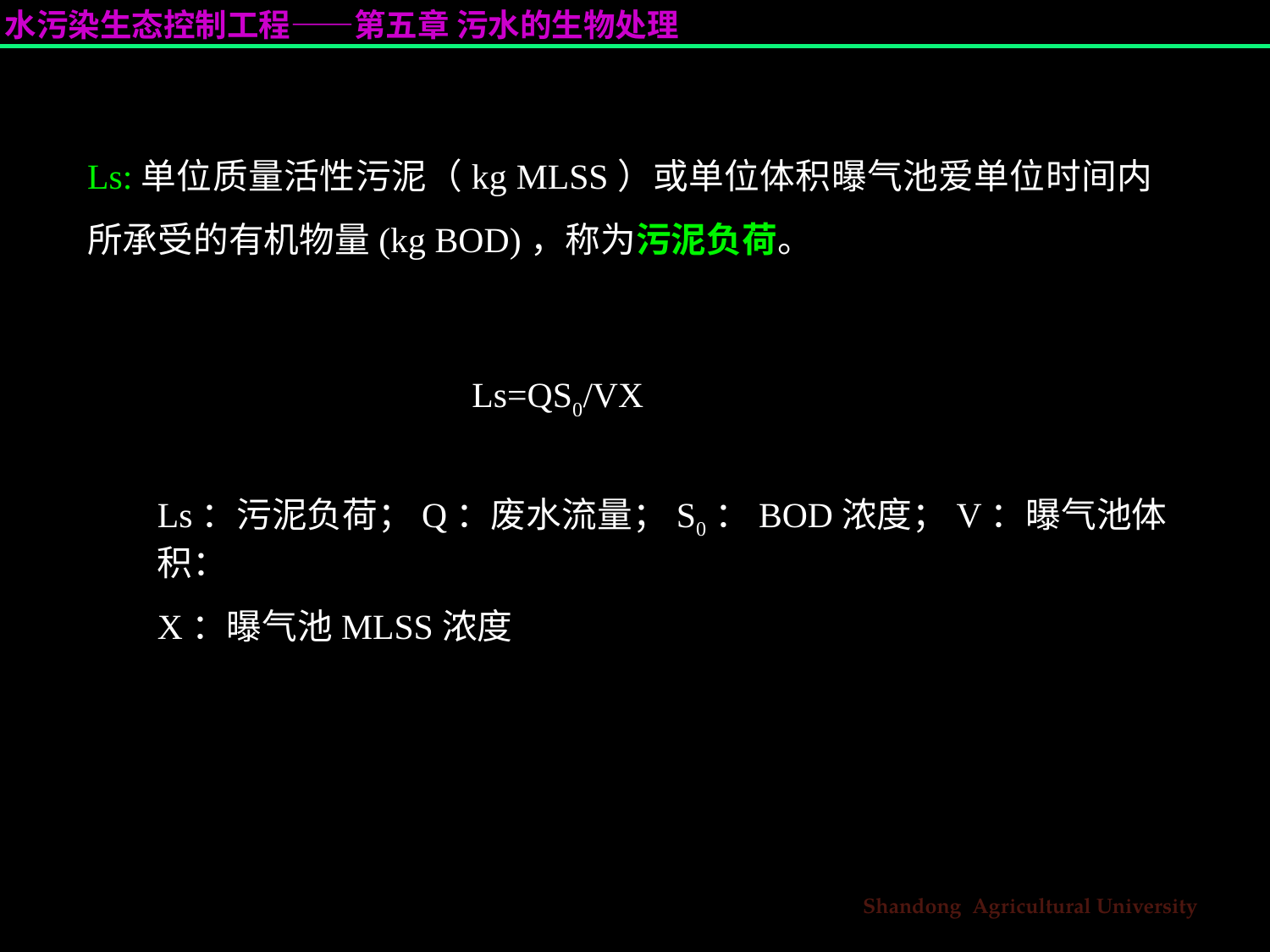

Ls:单位质量活性污泥（kg MLSS）或单位体积曝气池爱单位时间内所承受的有机物量(kg BOD)，称为污泥负荷。
Ls=QS0/VX
Ls：污泥负荷；Q：废水流量；S0：BOD浓度；V：曝气池体积：
X：曝气池MLSS浓度